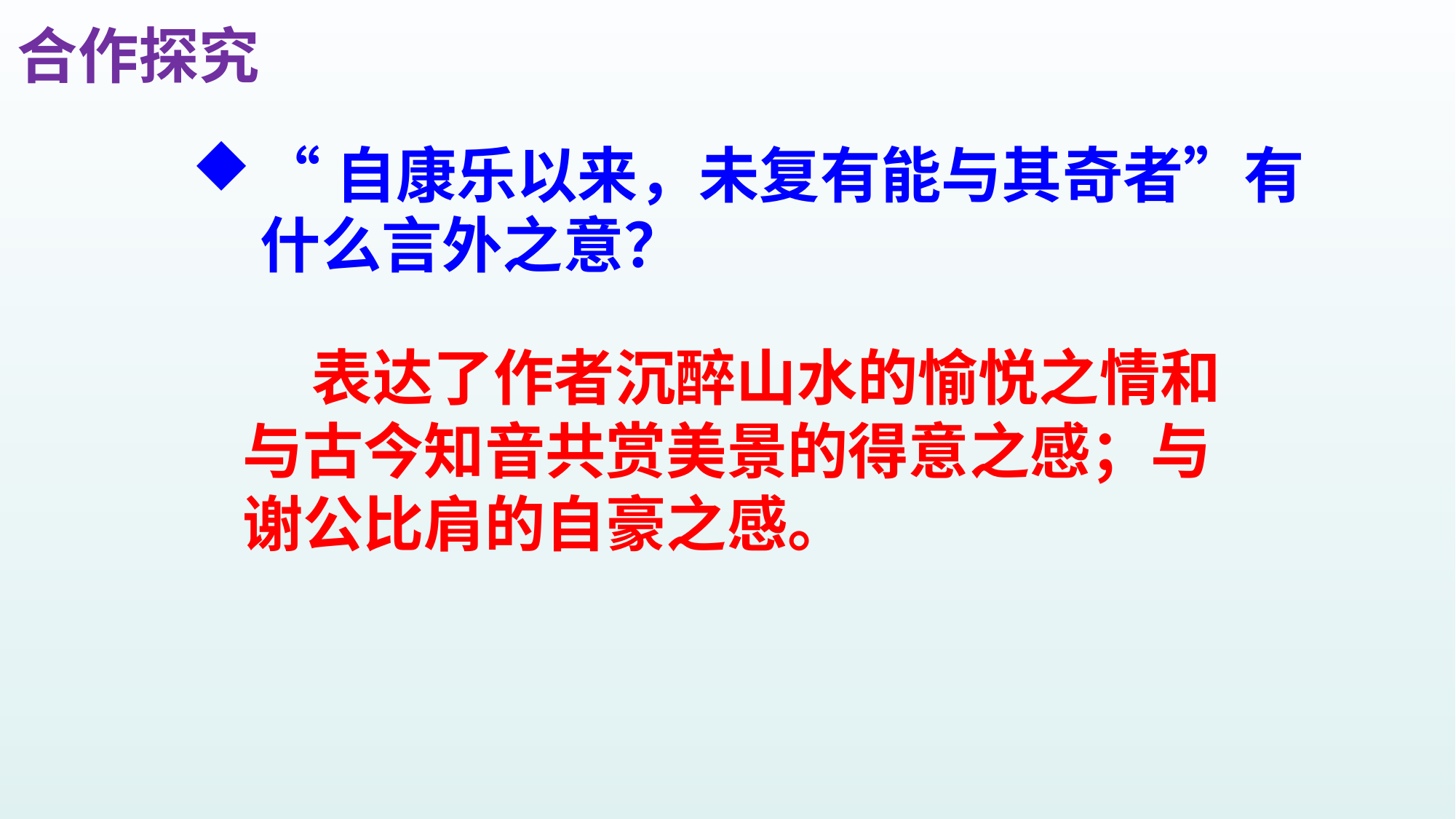

合作探究
“自康乐以来，未复有能与其奇者”有什么言外之意？
    表达了作者沉醉山水的愉悦之情和与古今知音共赏美景的得意之感；与谢公比肩的自豪之感。